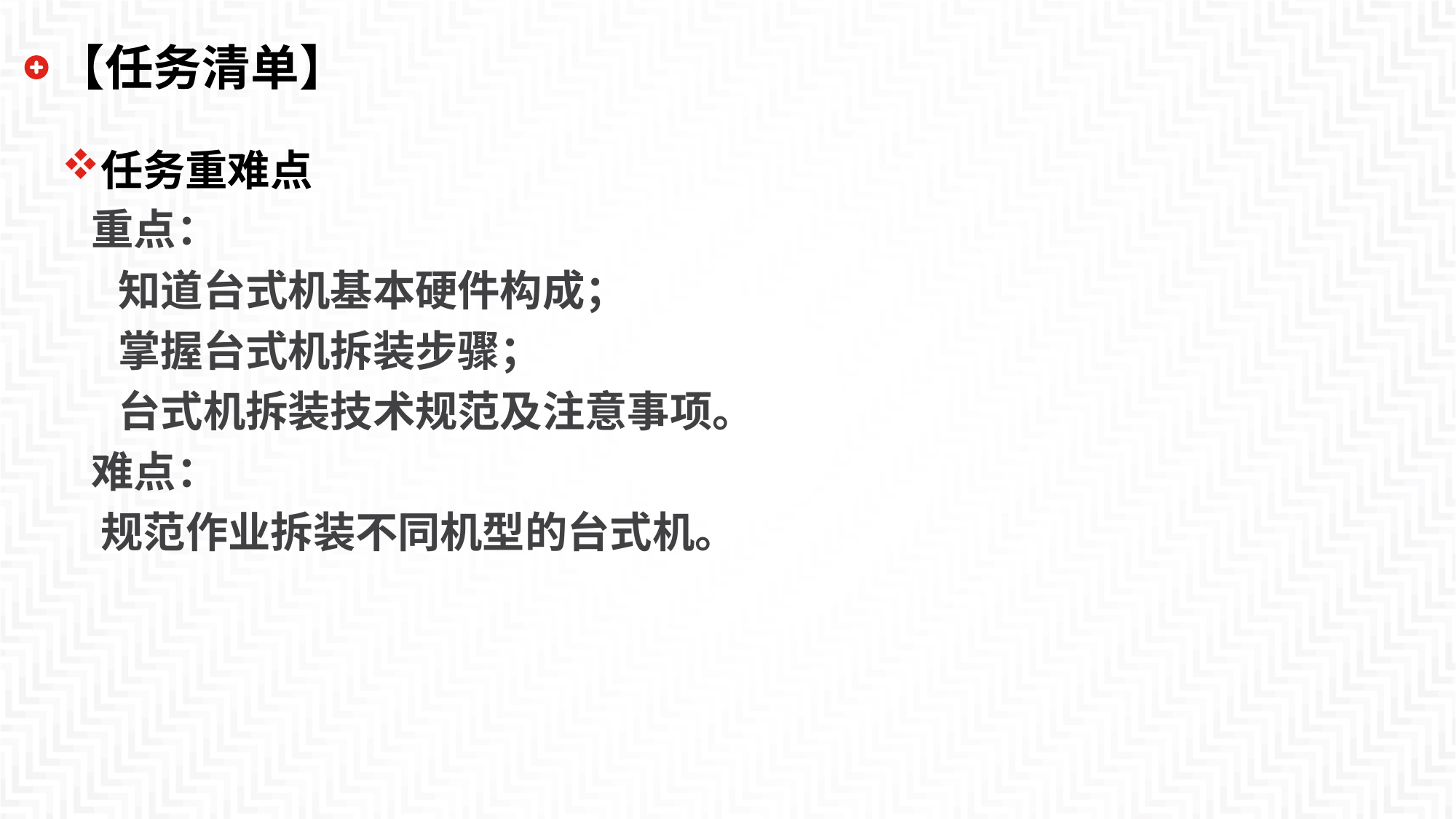

# 【任务清单】

任务重难点
  重点：
  知道台式机基本硬件构成；
  掌握台式机拆装步骤；
  台式机拆装技术规范及注意事项。
  难点：
   规范作业拆装不同机型的台式机。